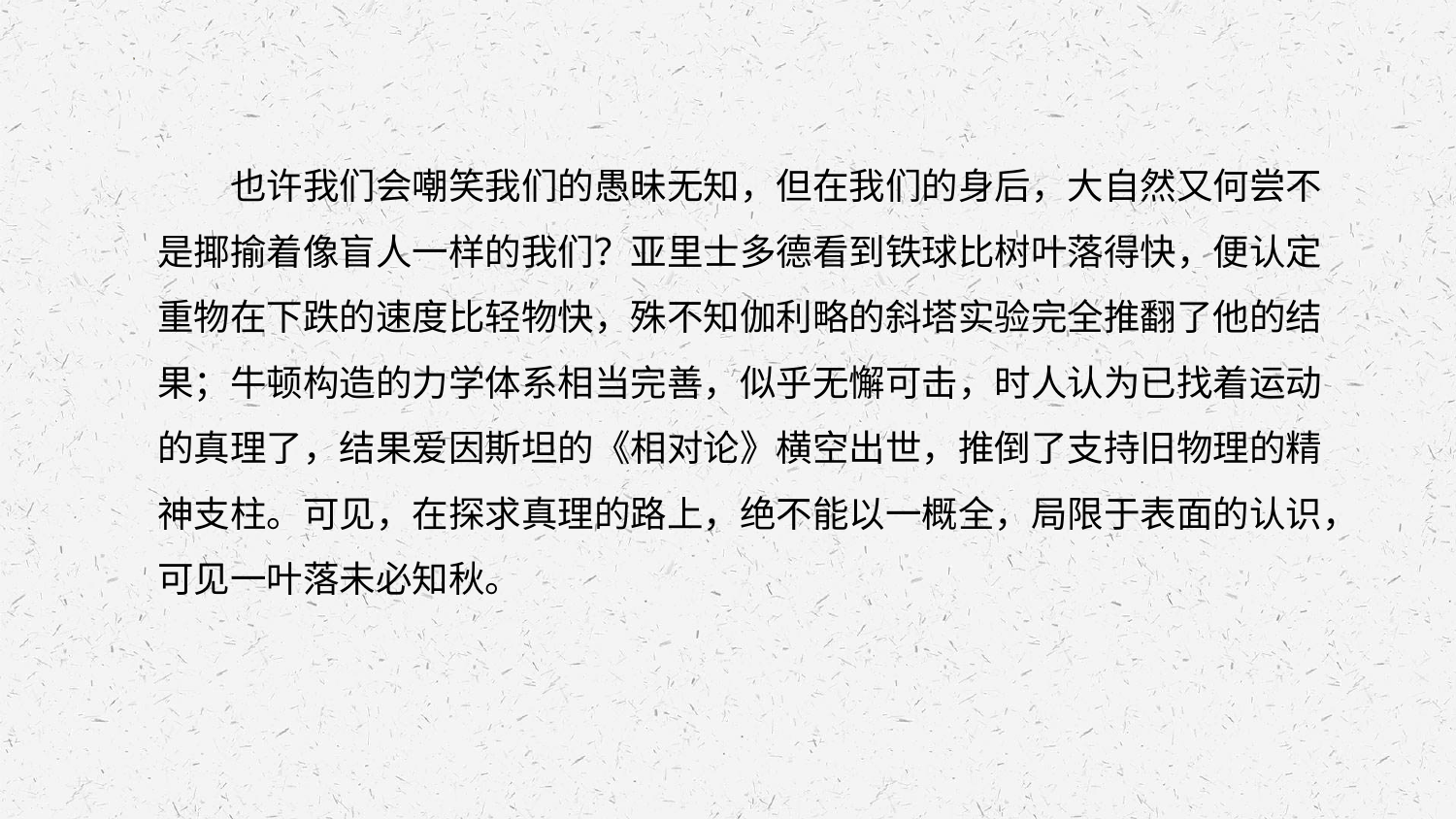

也许我们会嘲笑我们的愚昧无知，但在我们的身后，大自然又何尝不是揶揄着像盲人一样的我们？亚里士多德看到铁球比树叶落得快，便认定重物在下跌的速度比轻物快，殊不知伽利略的斜塔实验完全推翻了他的结果；牛顿构造的力学体系相当完善，似乎无懈可击，时人认为已找着运动的真理了，结果爱因斯坦的《相对论》横空出世，推倒了支持旧物理的精神支柱。可见，在探求真理的路上，绝不能以一概全，局限于表面的认识，可见一叶落未必知秋。